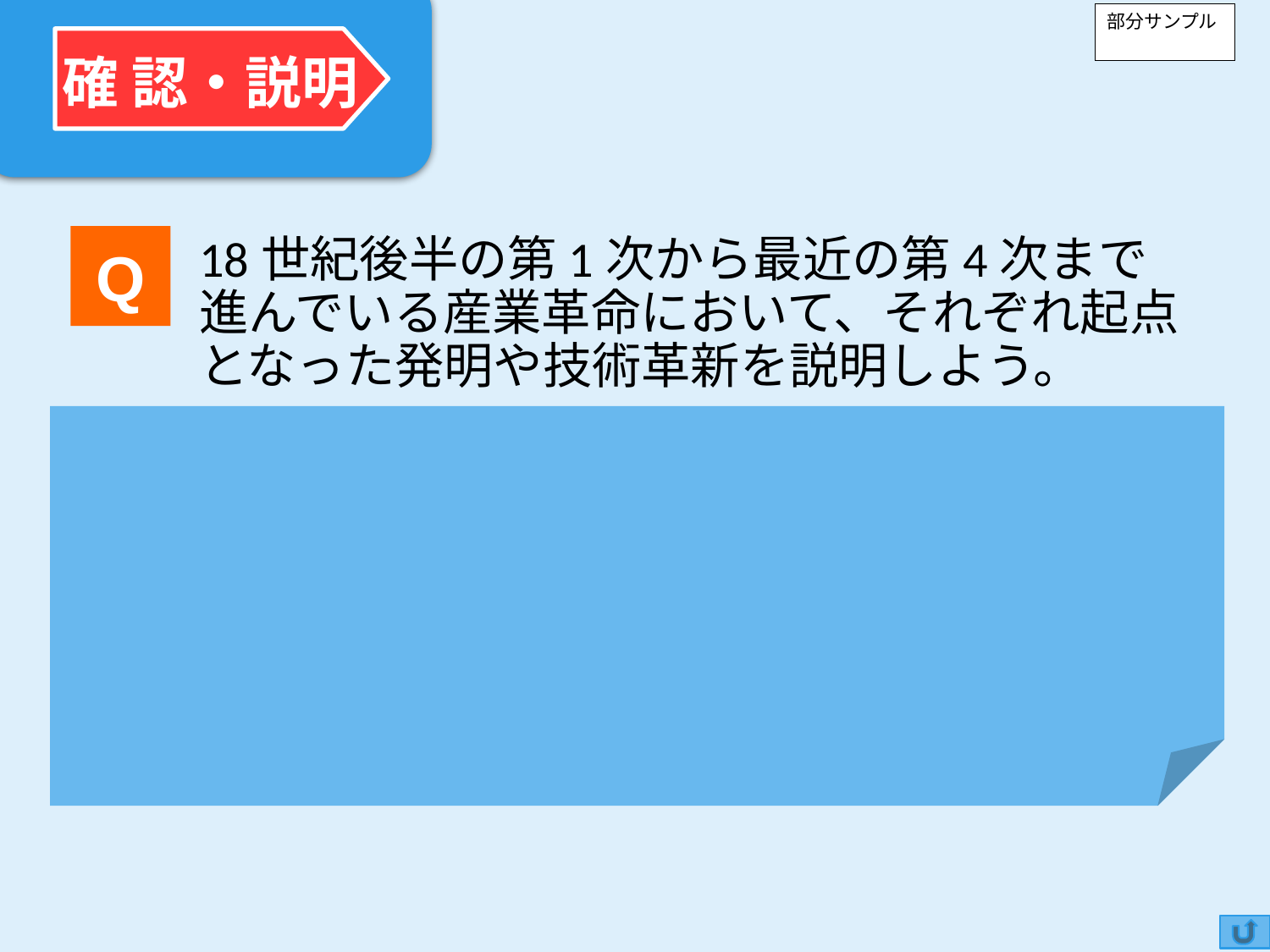

部分サンプル
# 18世紀後半の第1次から最近の第4次まで進んでいる産業革命において、それぞれ起点となった発明や技術革新を説明しよう。

第１次産業革命では機械の導入で手工業から工場制機械工業に移行し、第２次産業革命では電気の利用や化学の応用で重化学工業が発達した。第３次産業革命では各種の技術革新が進んだ。現代の工業はデジタル技術の発展と普及で、第4次産業革命を迎えている。